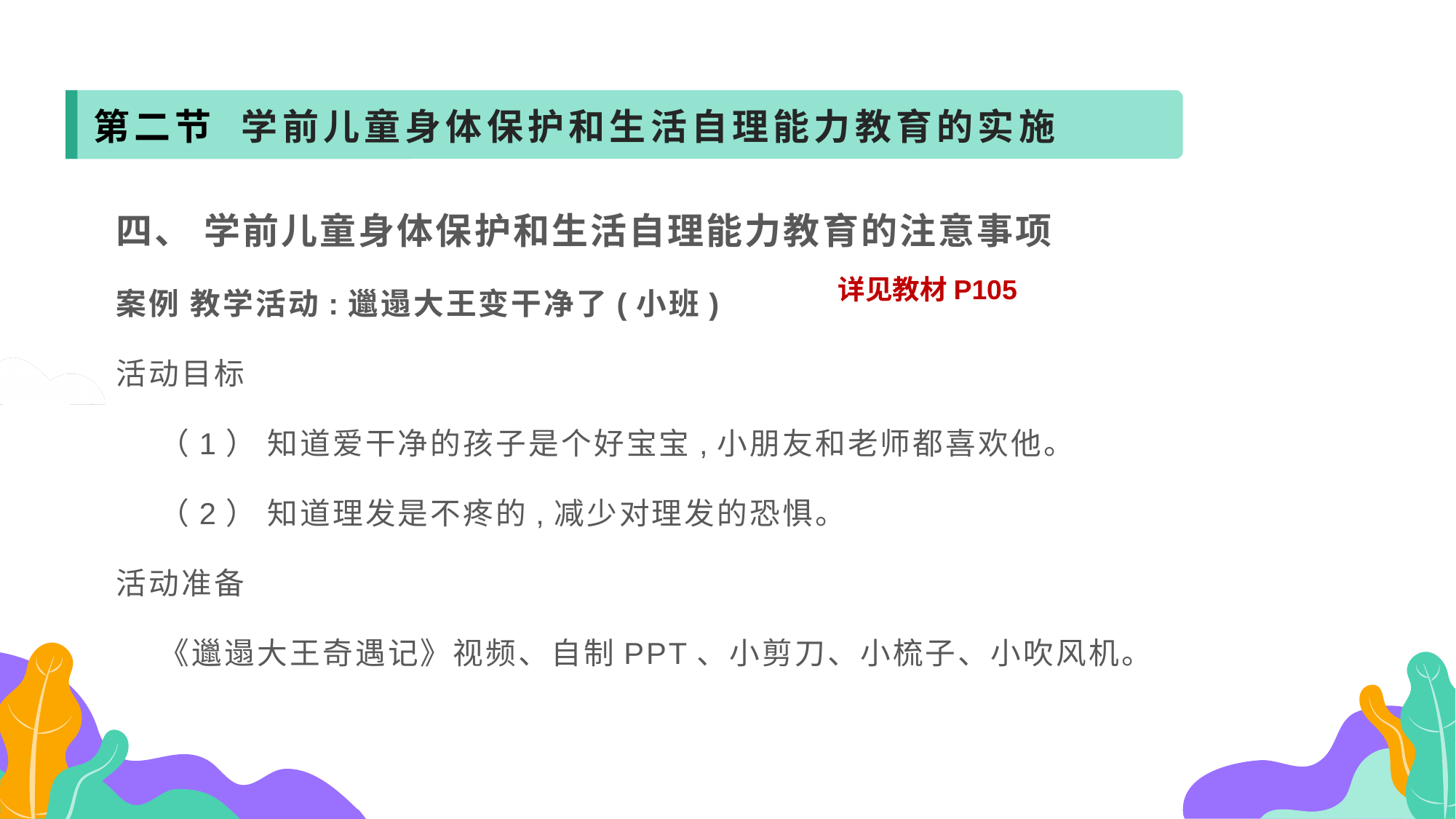

第二节  学前儿童身体保护和生活自理能力教育的实施
四、 学前儿童身体保护和生活自理能力教育的注意事项
案例 教学活动:邋遢大王变干净了(小班)
活动目标
    （1） 知道爱干净的孩子是个好宝宝,小朋友和老师都喜欢他。
    （2） 知道理发是不疼的,减少对理发的恐惧。
活动准备
    《邋遢大王奇遇记》视频、自制PPT、小剪刀、小梳子、小吹风机。
详见教材P105